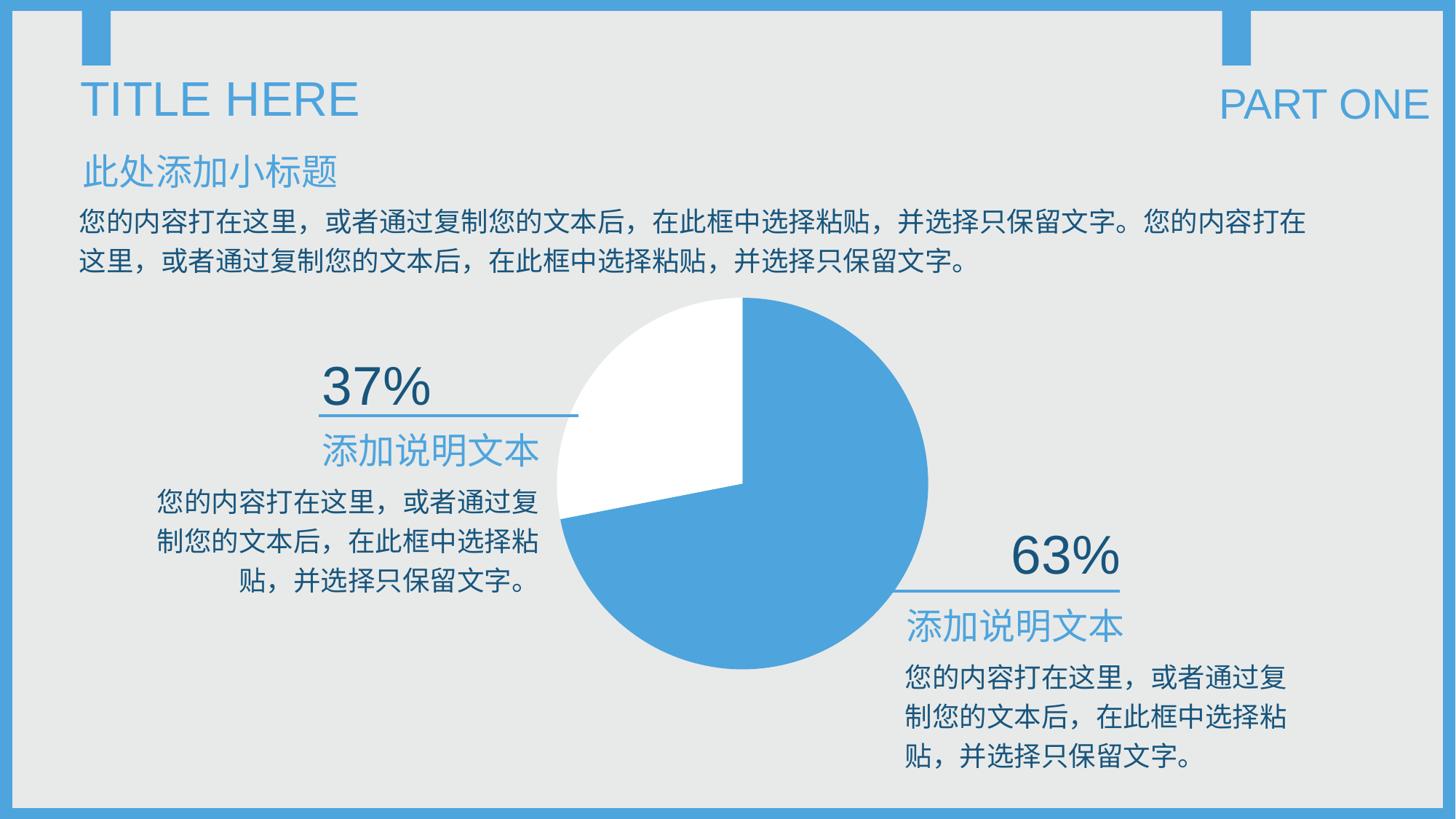

TITLE HERE
PART ONE
此处添加小标题
您的内容打在这里，或者通过复制您的文本后，在此框中选择粘贴，并选择只保留文字。您的内容打在这里，或者通过复制您的文本后，在此框中选择粘贴，并选择只保留文字。

### Chart

| Category | 销售额 |
|---|---|
| 第一季度 | 8.2 |
| 第二季度 | 3.2 |
37%
添加说明文本
您的内容打在这里，或者通过复制您的文本后，在此框中选择粘贴，并选择只保留文字。
63%
添加说明文本
您的内容打在这里，或者通过复制您的文本后，在此框中选择粘贴，并选择只保留文字。